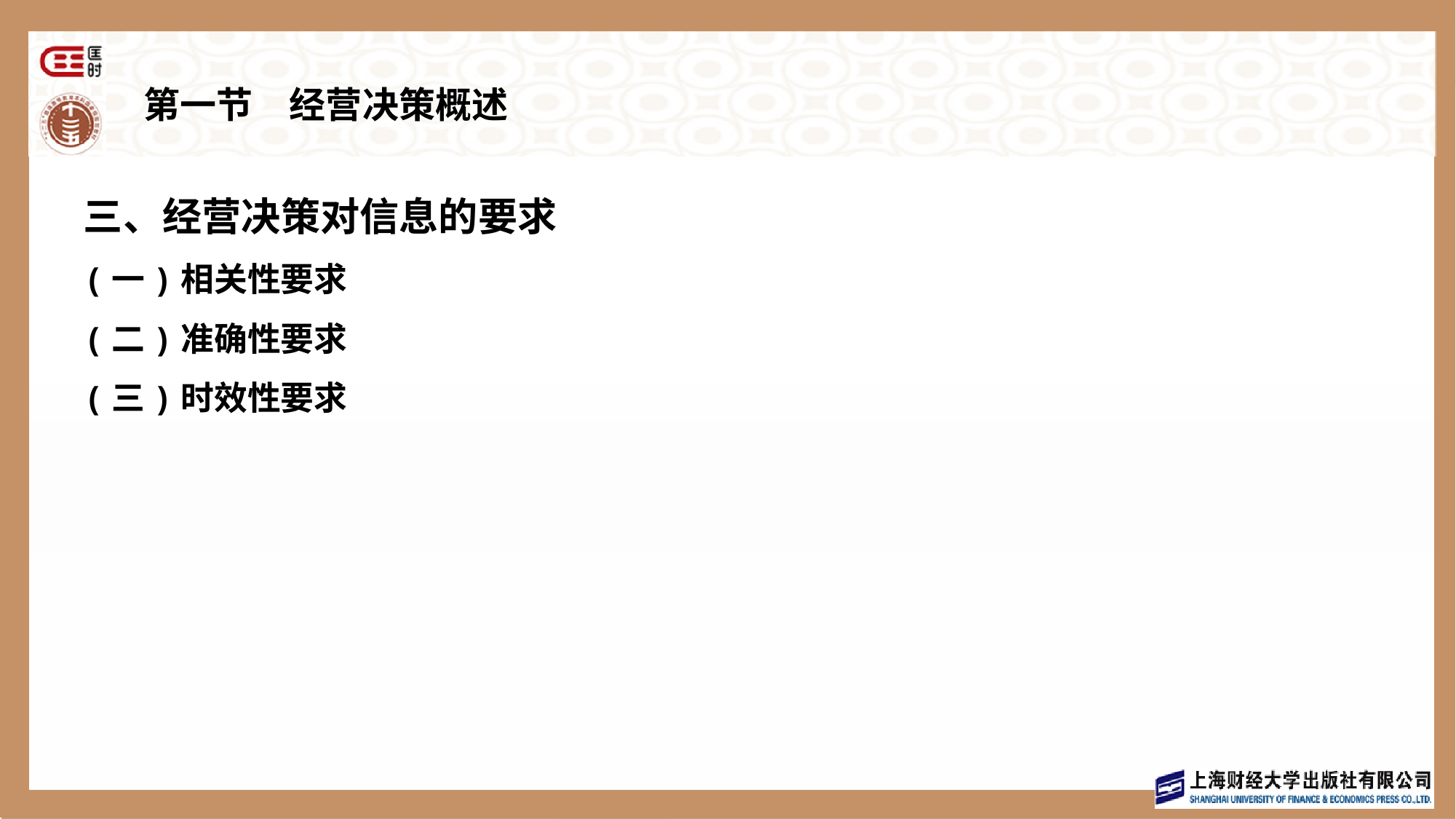

# 第一节　经营决策概述
三、经营决策对信息的要求
(一)相关性要求
(二)准确性要求
(三)时效性要求